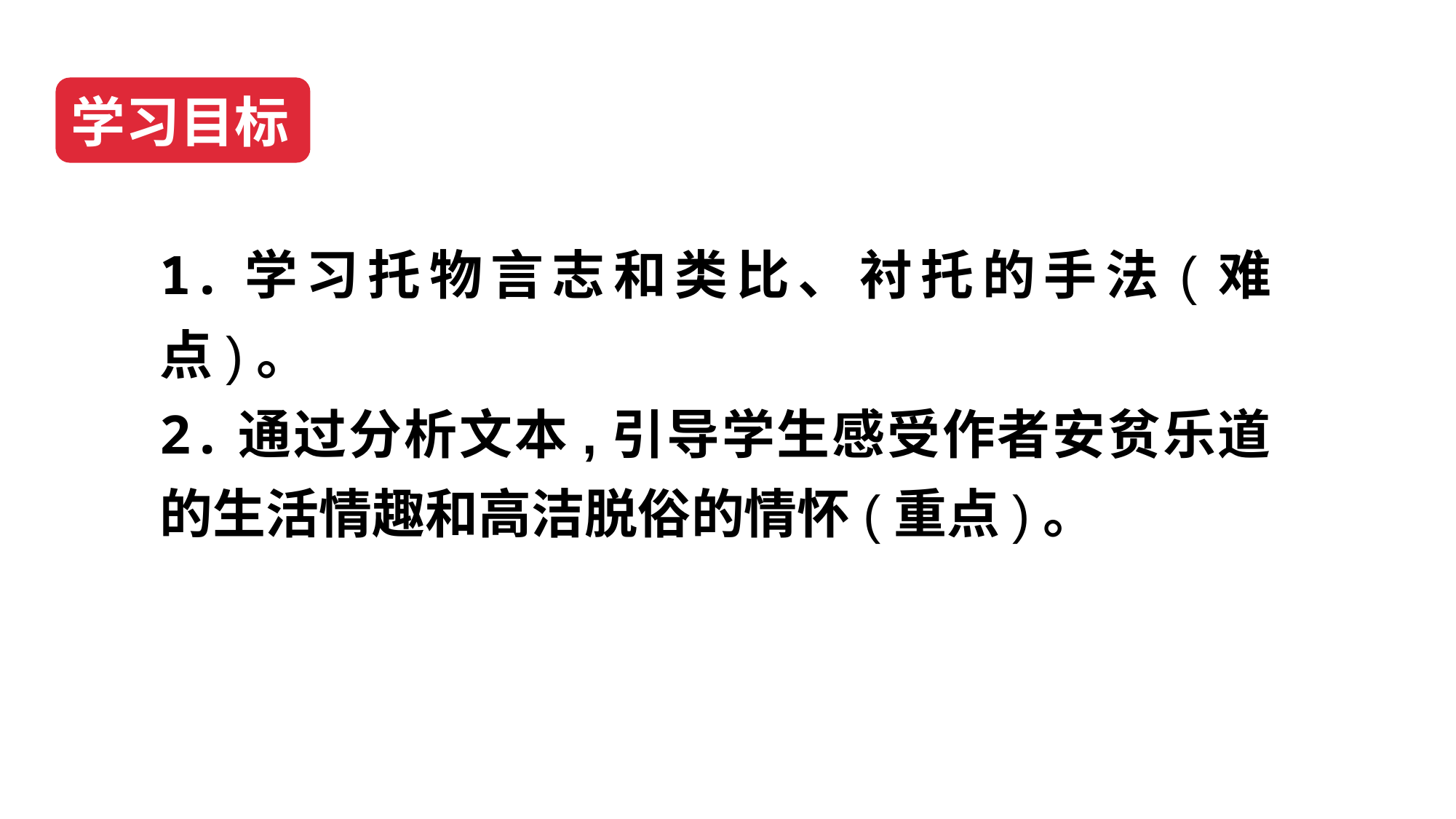

学习目标
1.学习托物言志和类比、衬托的手法(难点)。
2.通过分析文本,引导学生感受作者安贫乐道的生活情趣和高洁脱俗的情怀(重点)。